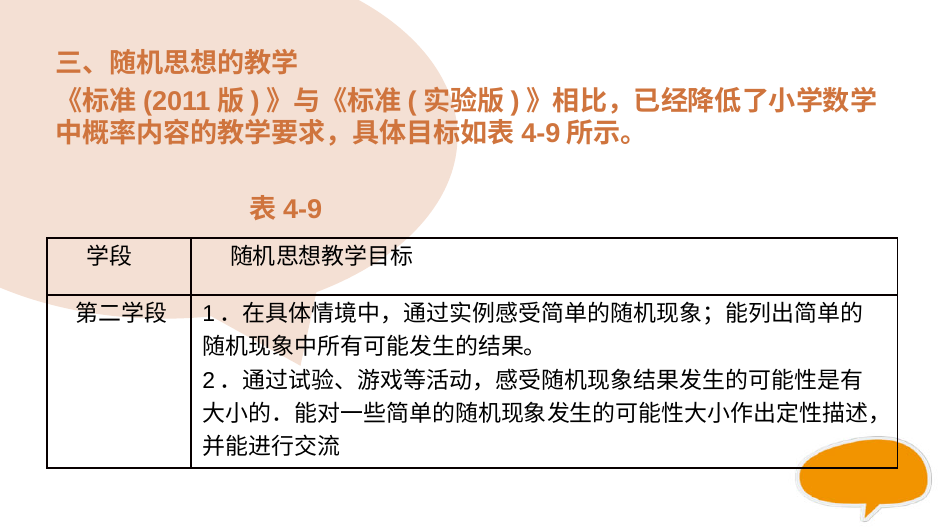

#
三、随机思想的教学
《标准(2011版)》与《标准(实验版)》相比，已经降低了小学数学中概率内容的教学要求，具体目标如表4-9所示。

                              表4-9
| 学段 | 随机思想教学目标 |
| --- | --- |
| 第二学段 | 1．在具体情境中，通过实例感受简单的随机现象；能列出简单的随机现象中所有可能发生的结果。 2．通过试验、游戏等活动，感受随机现象结果发生的可能性是有大小的．能对一些简单的随机现象发生的可能性大小作出定性描述，并能进行交流 |